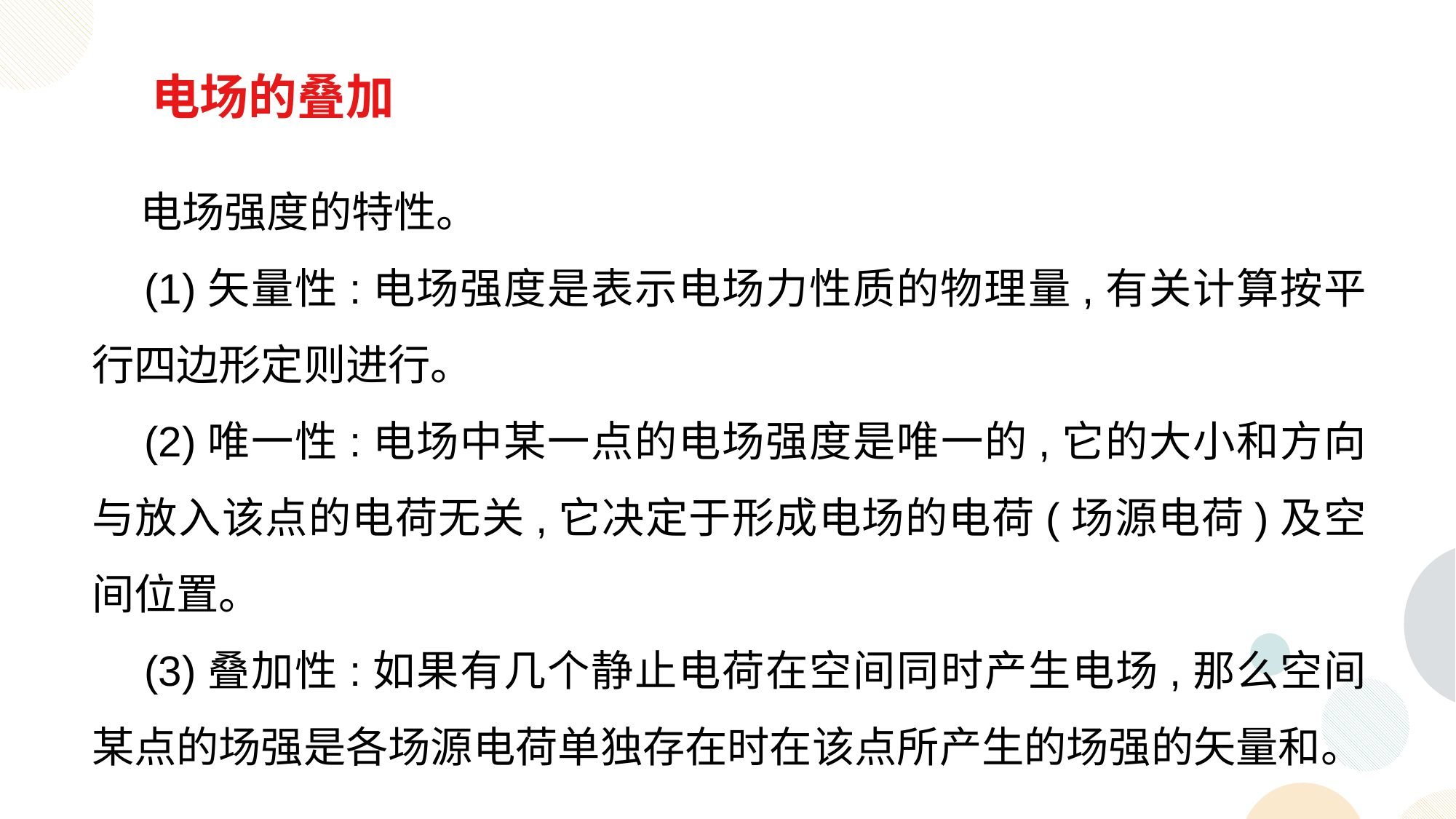

电场的叠加

    电场强度的特性。
    (1)矢量性:电场强度是表示电场力性质的物理量,有关计算按平行四边形定则进行。
    (2)唯一性:电场中某一点的电场强度是唯一的,它的大小和方向与放入该点的电荷无关,它决定于形成电场的电荷(场源电荷)及空间位置。
    (3)叠加性:如果有几个静止电荷在空间同时产生电场,那么空间某点的场强是各场源电荷单独存在时在该点所产生的场强的矢量和。